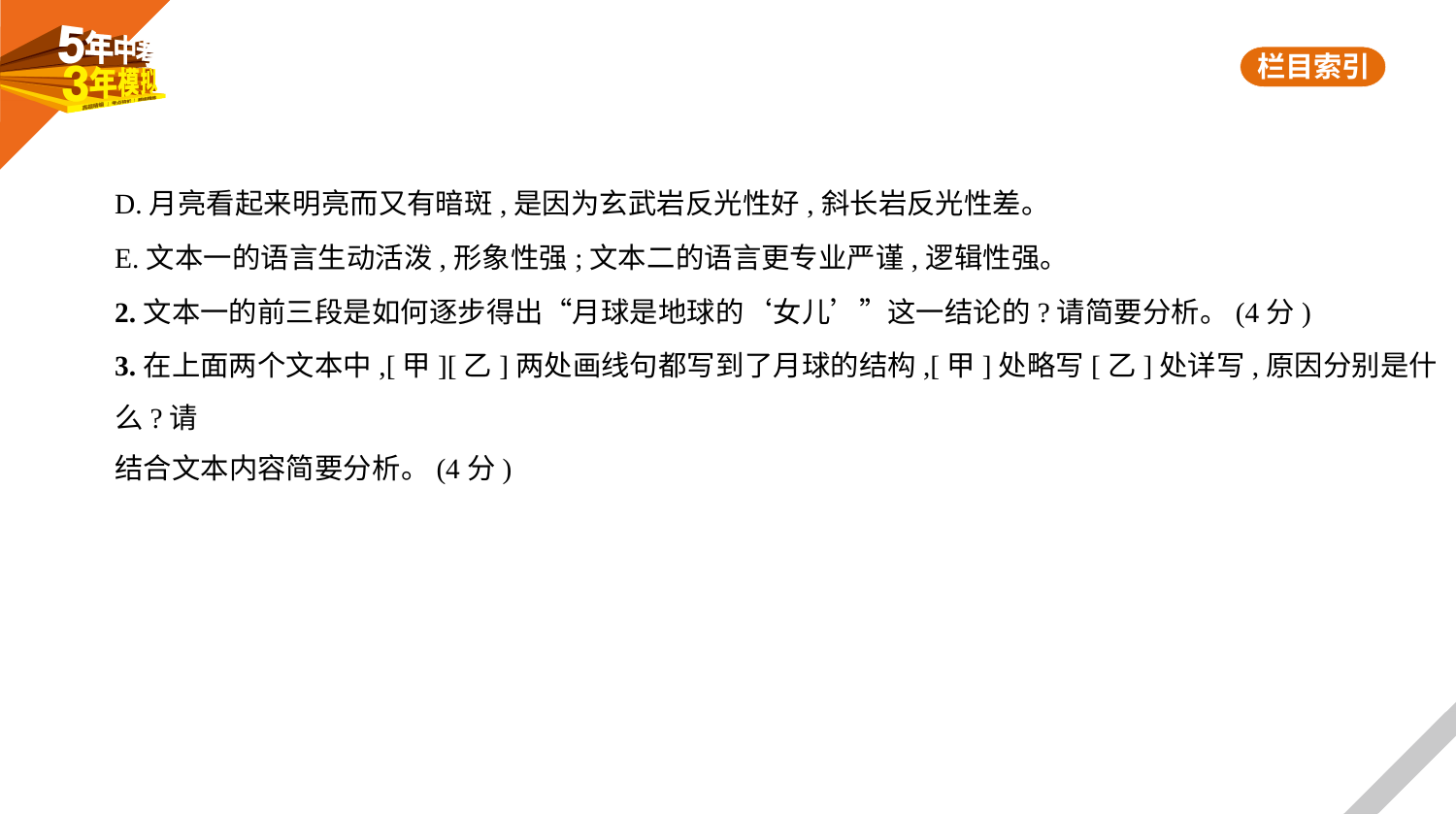

D.月亮看起来明亮而又有暗斑,是因为玄武岩反光性好,斜长岩反光性差。
E.文本一的语言生动活泼,形象性强;文本二的语言更专业严谨,逻辑性强。
2.文本一的前三段是如何逐步得出“月球是地球的‘女儿’”这一结论的?请简要分析。(4分)
3.在上面两个文本中,[甲][乙]两处画线句都写到了月球的结构,[甲]处略写[乙]处详写,原因分别是什么?请
结合文本内容简要分析。(4分)